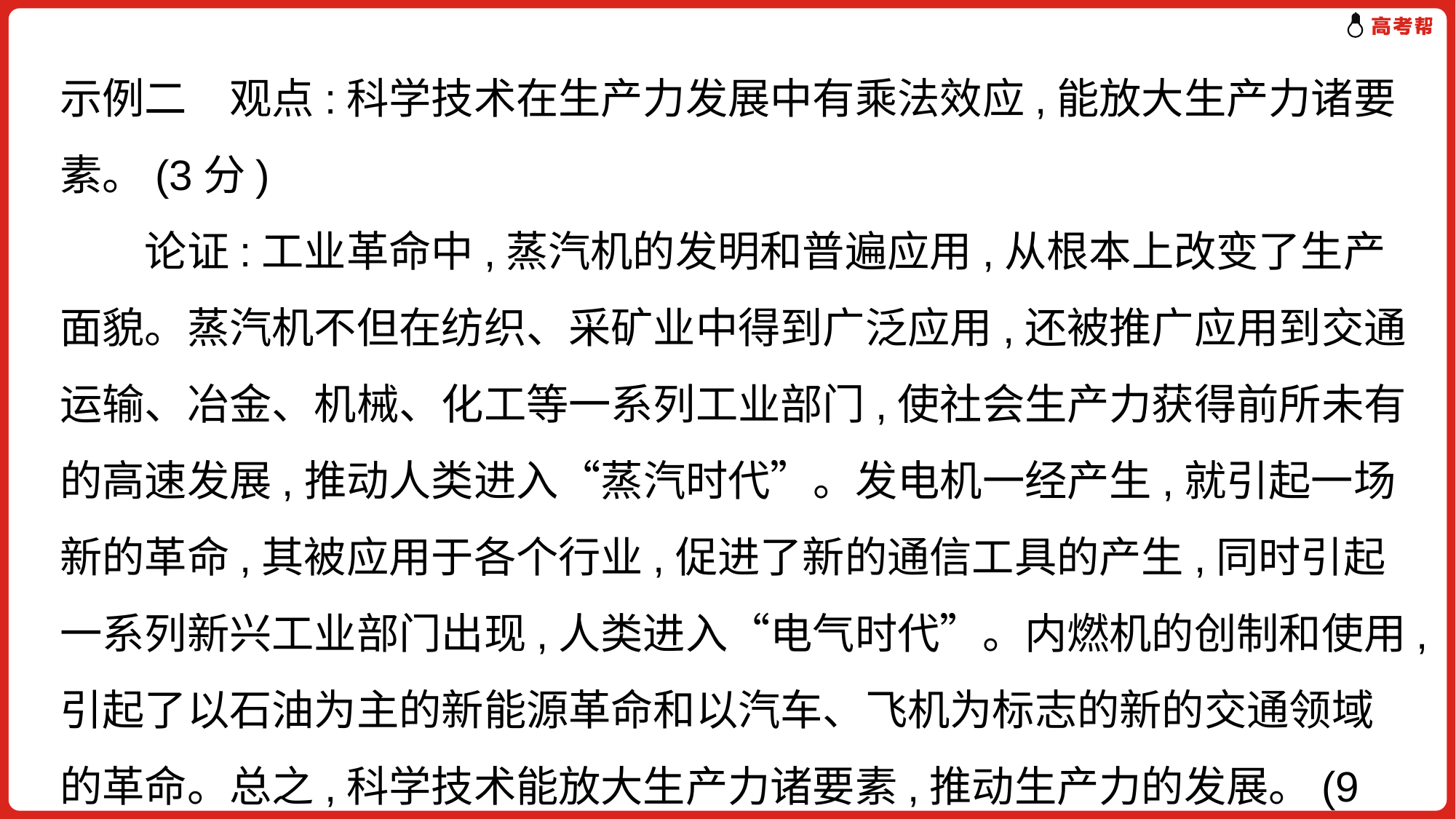

示例二　观点:科学技术在生产力发展中有乘法效应,能放大生产力诸要素。(3分)
　　论证:工业革命中,蒸汽机的发明和普遍应用,从根本上改变了生产面貌。蒸汽机不但在纺织、采矿业中得到广泛应用,还被推广应用到交通运输、冶金、机械、化工等一系列工业部门,使社会生产力获得前所未有的高速发展,推动人类进入“蒸汽时代”。发电机一经产生,就引起一场新的革命,其被应用于各个行业,促进了新的通信工具的产生,同时引起一系列新兴工业部门出现,人类进入“电气时代”。内燃机的创制和使用,引起了以石油为主的新能源革命和以汽车、飞机为标志的新的交通领域的革命。总之,科学技术能放大生产力诸要素,推动生产力的发展。(9分)